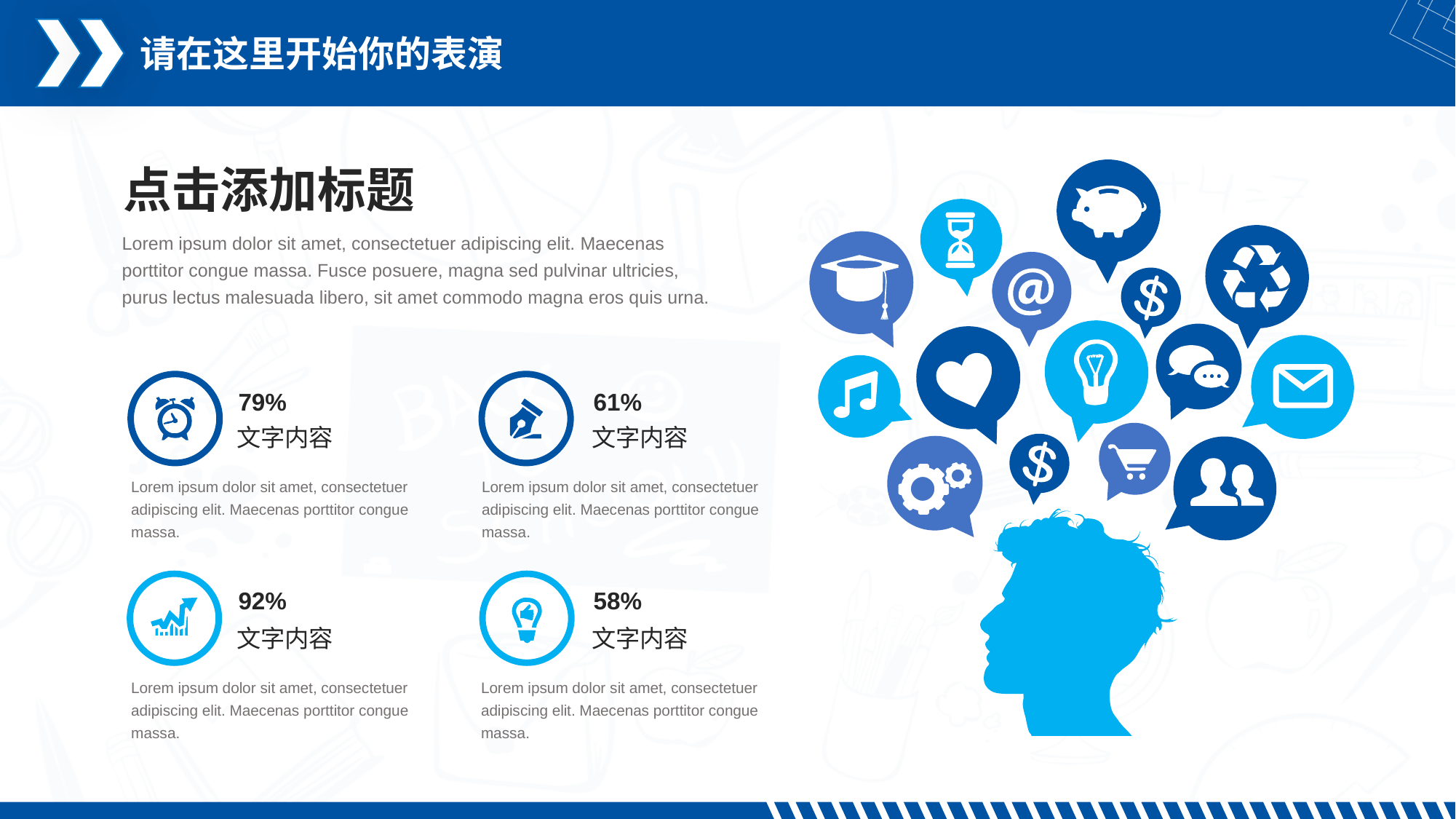

请在这里开始你的表演
点击添加标题

Lorem ipsum dolor sit amet, consectetuer adipiscing elit. Maecenas porttitor congue massa. Fusce posuere, magna sed pulvinar ultricies, purus lectus malesuada libero, sit amet commodo magna eros quis urna.

79%
61%

文字内容
文字内容
Lorem ipsum dolor sit amet, consectetuer adipiscing elit. Maecenas porttitor congue massa.
Lorem ipsum dolor sit amet, consectetuer adipiscing elit. Maecenas porttitor congue massa.

92%
58%

文字内容
文字内容
Lorem ipsum dolor sit amet, consectetuer adipiscing elit. Maecenas porttitor congue massa.
Lorem ipsum dolor sit amet, consectetuer adipiscing elit. Maecenas porttitor congue massa.